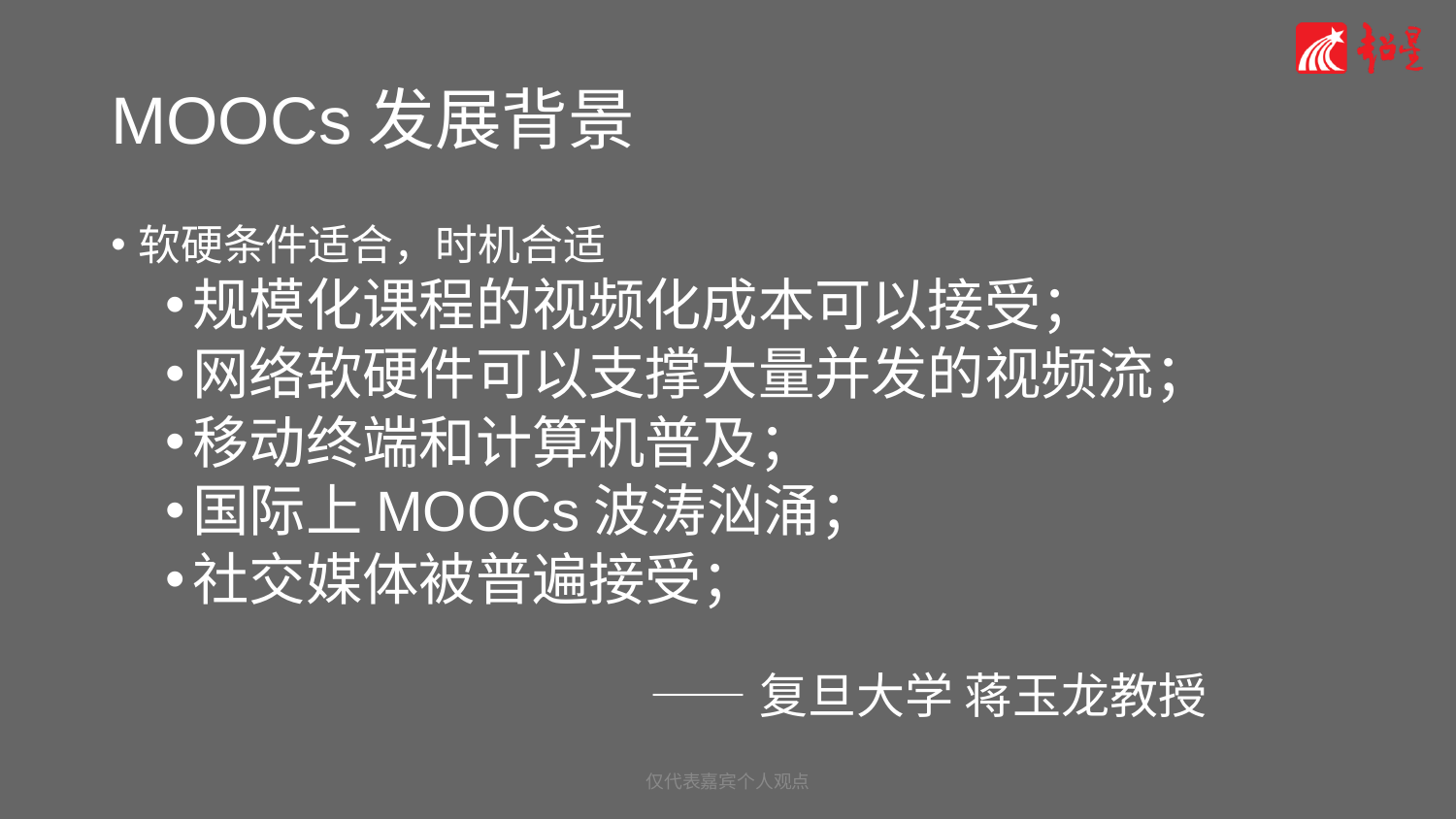

# MOOCs发展背景
软硬条件适合，时机合适
规模化课程的视频化成本可以接受；
网络软硬件可以支撑大量并发的视频流；
移动终端和计算机普及；
国际上MOOCs波涛汹涌；
社交媒体被普遍接受；

                                                      ——复旦大学 蒋玉龙教授

仅代表嘉宾个人观点